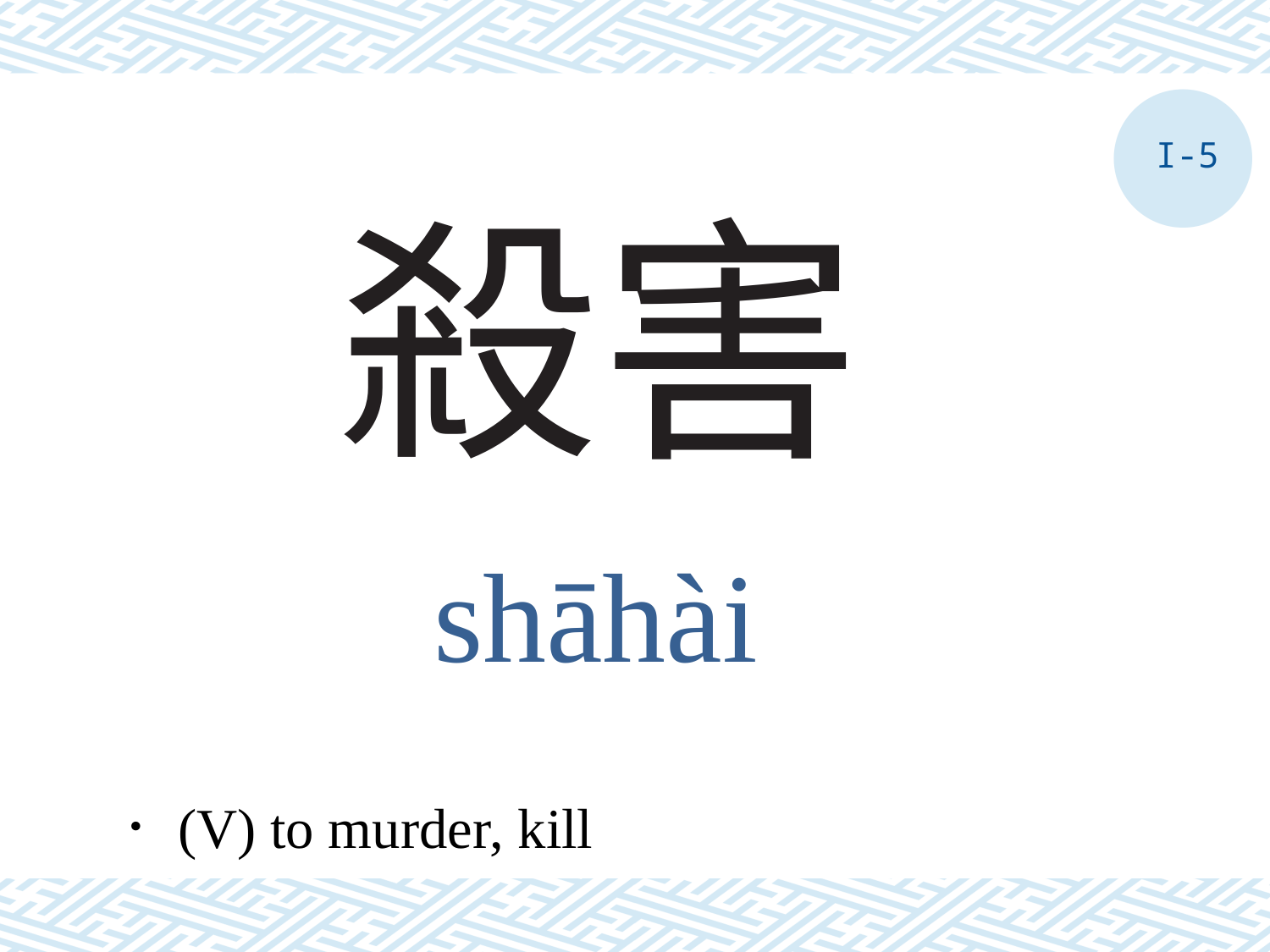

I-5

# 殺害
shāhài
．(V) to murder, kill